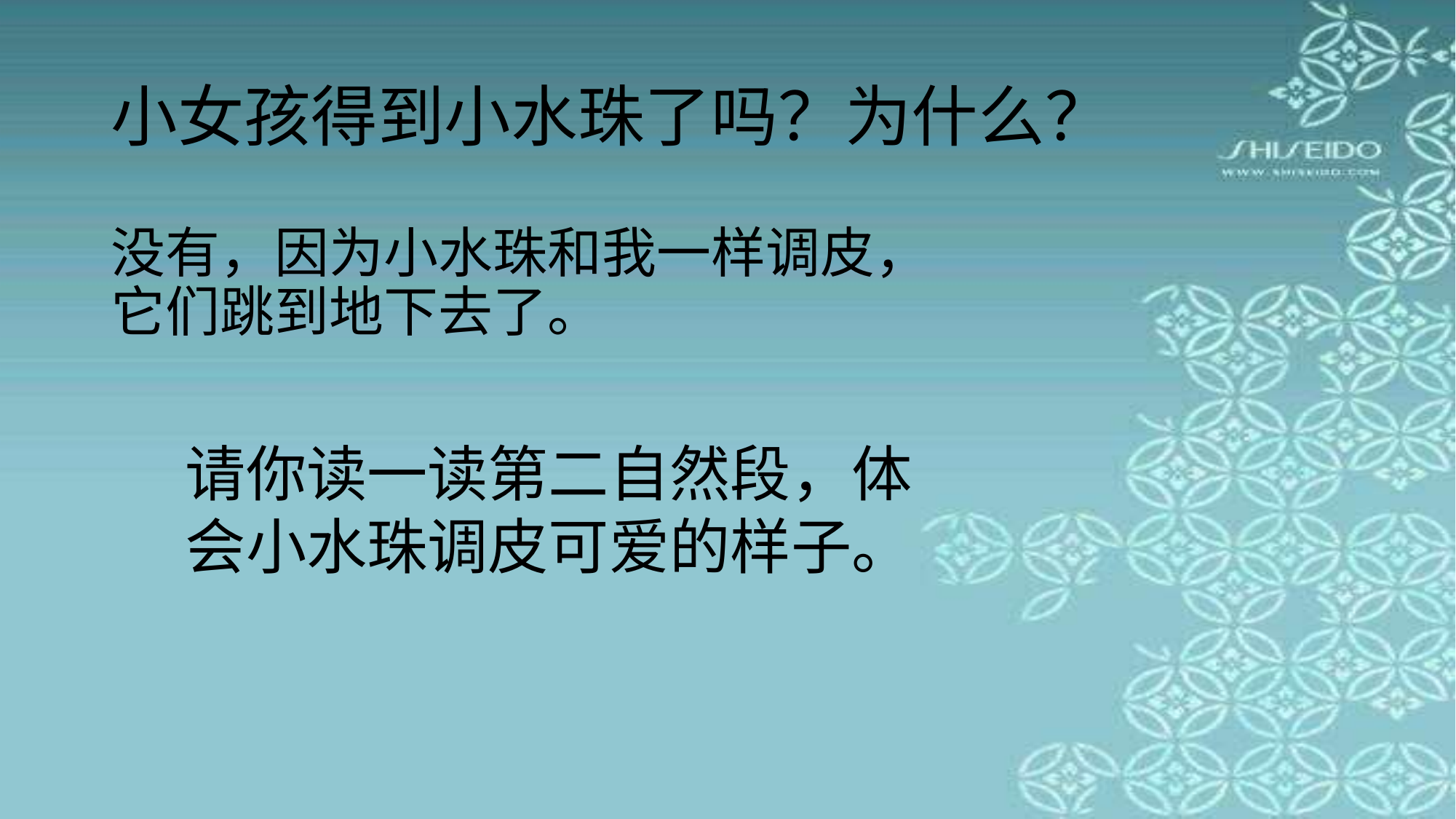

# 小女孩得到小水珠了吗？为什么？
没有，因为小水珠和我一样调皮，它们跳到地下去了。

请你读一读第二自然段，体会小水珠调皮可爱的样子。